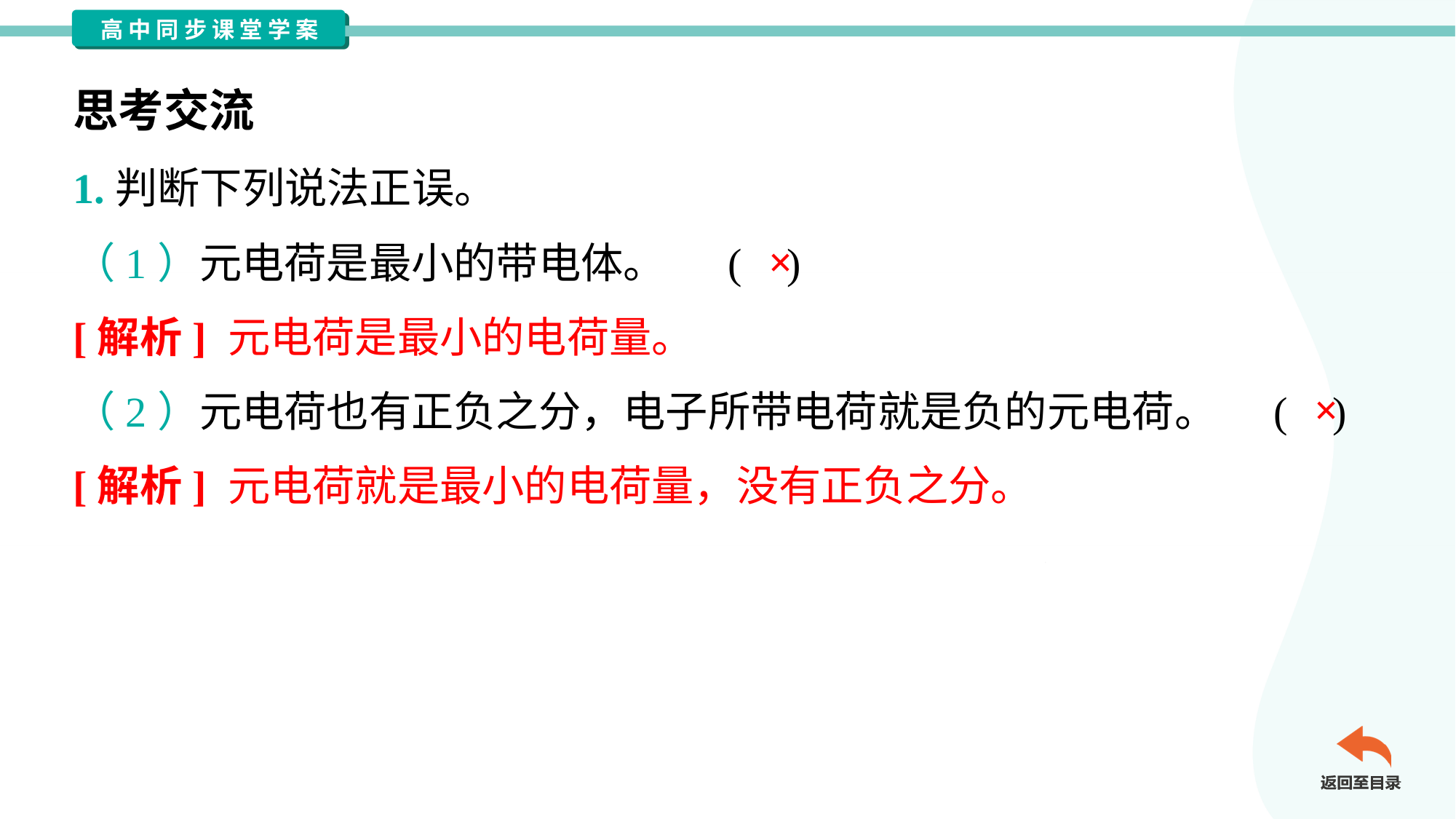

思考交流
1.判断下列说法正误。
×
（1）元电荷是最小的带电体。	(    )
[解析] 元电荷是最小的电荷量。
×
（2）元电荷也有正负之分，电子所带电荷就是负的元电荷。	(    )
[解析] 元电荷就是最小的电荷量，没有正负之分。